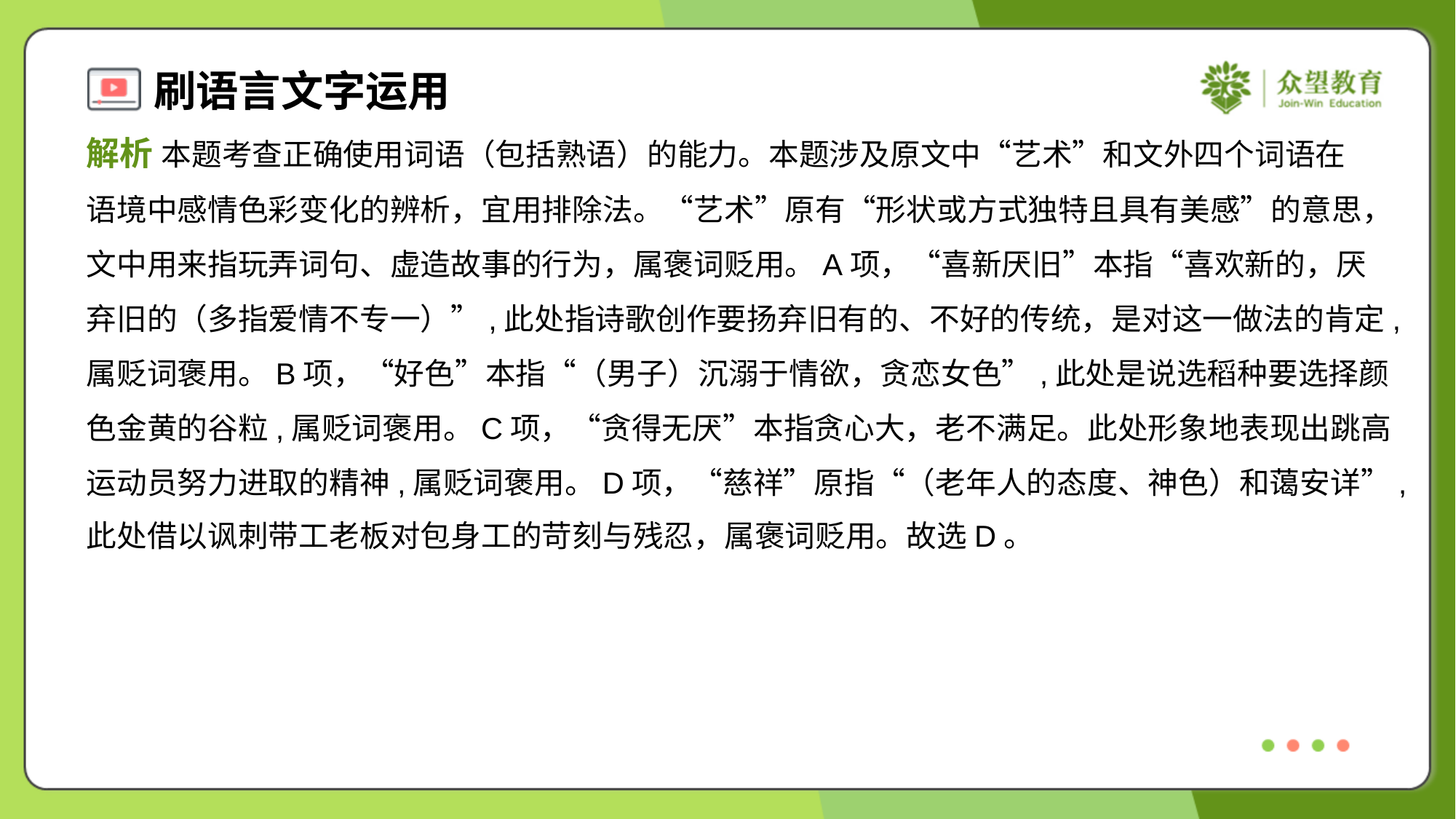

解析 本题考查正确使用词语（包括熟语）的能力。本题涉及原文中“艺术”和文外四个词语在
语境中感情色彩变化的辨析，宜用排除法。“艺术”原有“形状或方式独特且具有美感”的意思，
文中用来指玩弄词句、虚造故事的行为，属褒词贬用。A项，“喜新厌旧”本指“喜欢新的，厌
弃旧的（多指爱情不专一）”,此处指诗歌创作要扬弃旧有的、不好的传统，是对这一做法的肯定,
属贬词褒用。B项，“好色”本指“（男子）沉溺于情欲，贪恋女色”,此处是说选稻种要选择颜
色金黄的谷粒,属贬词褒用。C项，“贪得无厌”本指贪心大，老不满足。此处形象地表现出跳高
运动员努力进取的精神,属贬词褒用。D项，“慈祥”原指“（老年人的态度、神色）和蔼安详”,
此处借以讽刺带工老板对包身工的苛刻与残忍，属褒词贬用。故选D。